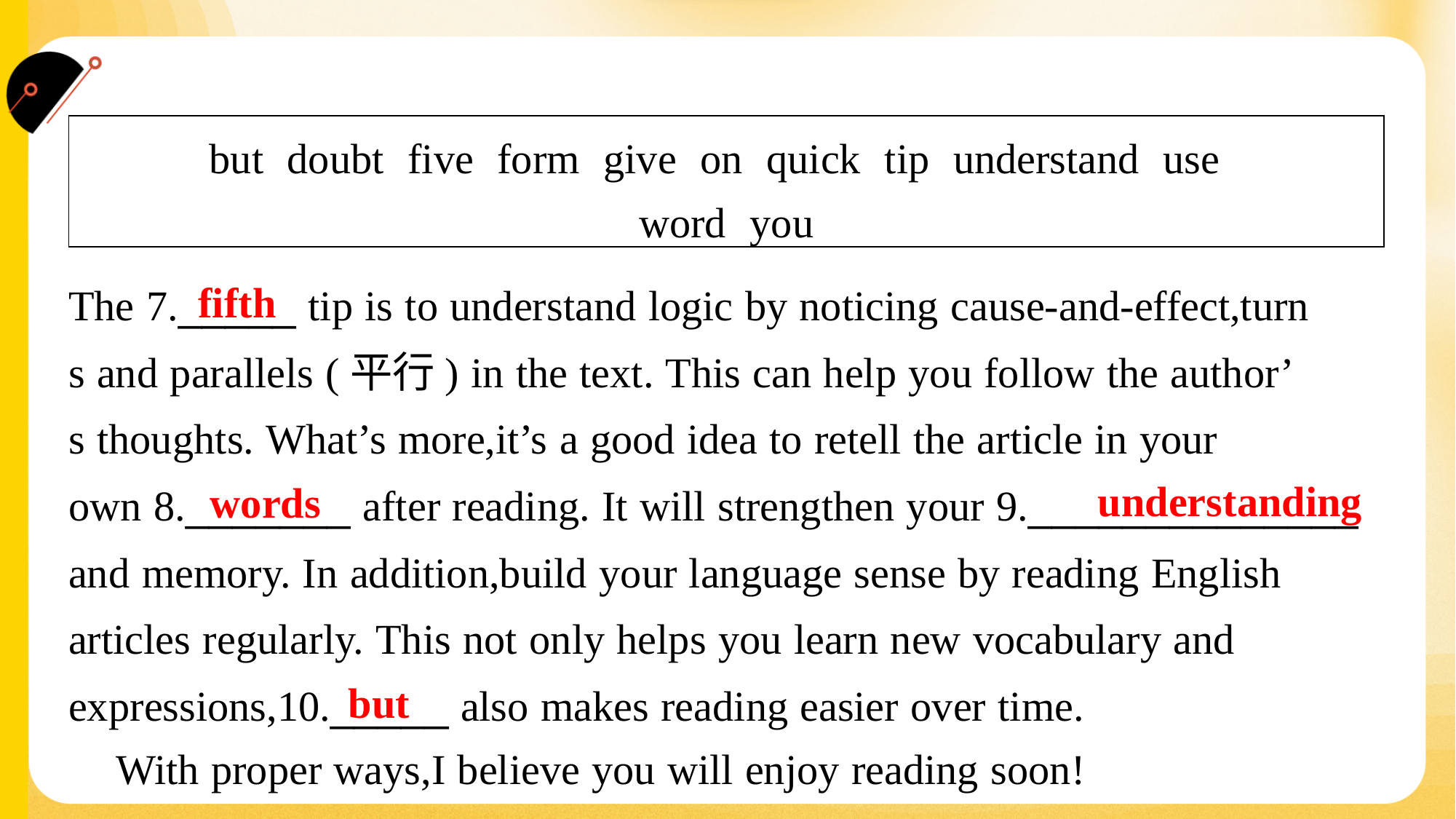

| but doubt five form give on quick tip understand use word you |
| --- |
fifth
The 7._____ tip is to understand logic by noticing cause-and-effect,turn
s and parallels (平行) in the text. This can help you follow the author’
s thoughts. What’s more,it’s a good idea to retell the article in your
own 8._______ after reading. It will strengthen your 9.______________
and memory. In addition,build your language sense by reading English
articles regularly. This not only helps you learn new vocabulary and
expressions,10._____ also makes reading easier over time.
    With proper ways,I believe you will enjoy reading soon!#1.2
understanding
words
but